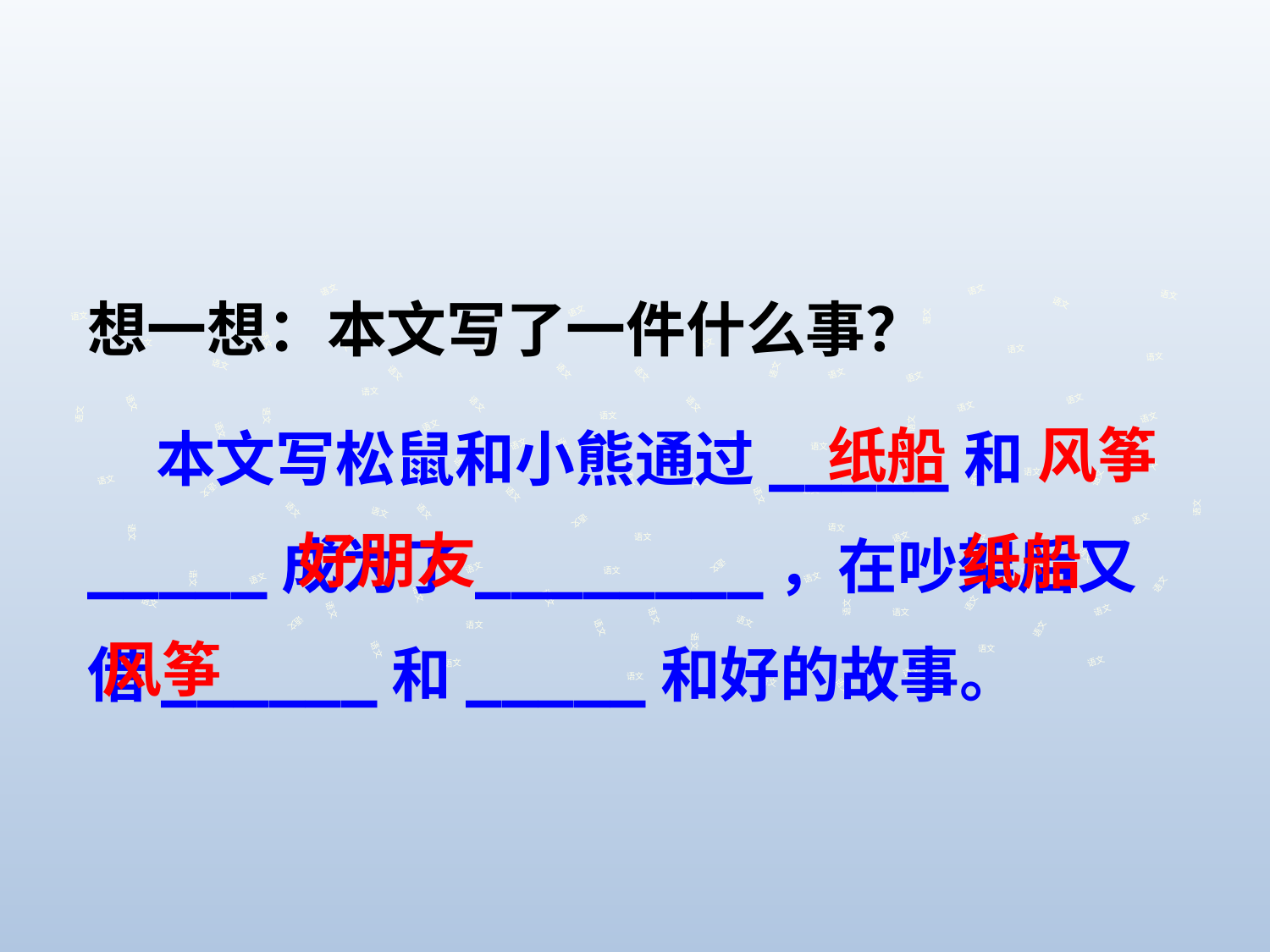

想一想：本文写了一件什么事？
语文
语文
语文
语文
语文
语文
语文
语文
语文
语文
语文
语文
语文
语文
语文
语文
语文
语文
语文
语文
语文
语文
语文
语文
纸船
风筝
    本文写松鼠和小熊通过_____和_____成为了________，在吵架后又借______和_____和好的故事。
语文
语文
语文
语文
语文
语文
语文
语文
语文
语文
语文
语文
语文
语文
语文
语文
语文
语文
语文
语文
语文
语文
语文
语文
语文
语文
语文
语文
语文
好朋友
纸船
语文
语文
语文
语文
语文
语文
语文
语文
语文
语文
语文
语文
语文
语文
语文
语文
语文
语文
语文
语文
语文
语文
语文
语文
语文
风筝
语文
语文
语文
语文
语文
语文
语文
语文
语文
语文
语文
语文
语文
语文
语文
语文
语文
语文
语文
语文
语文
语文